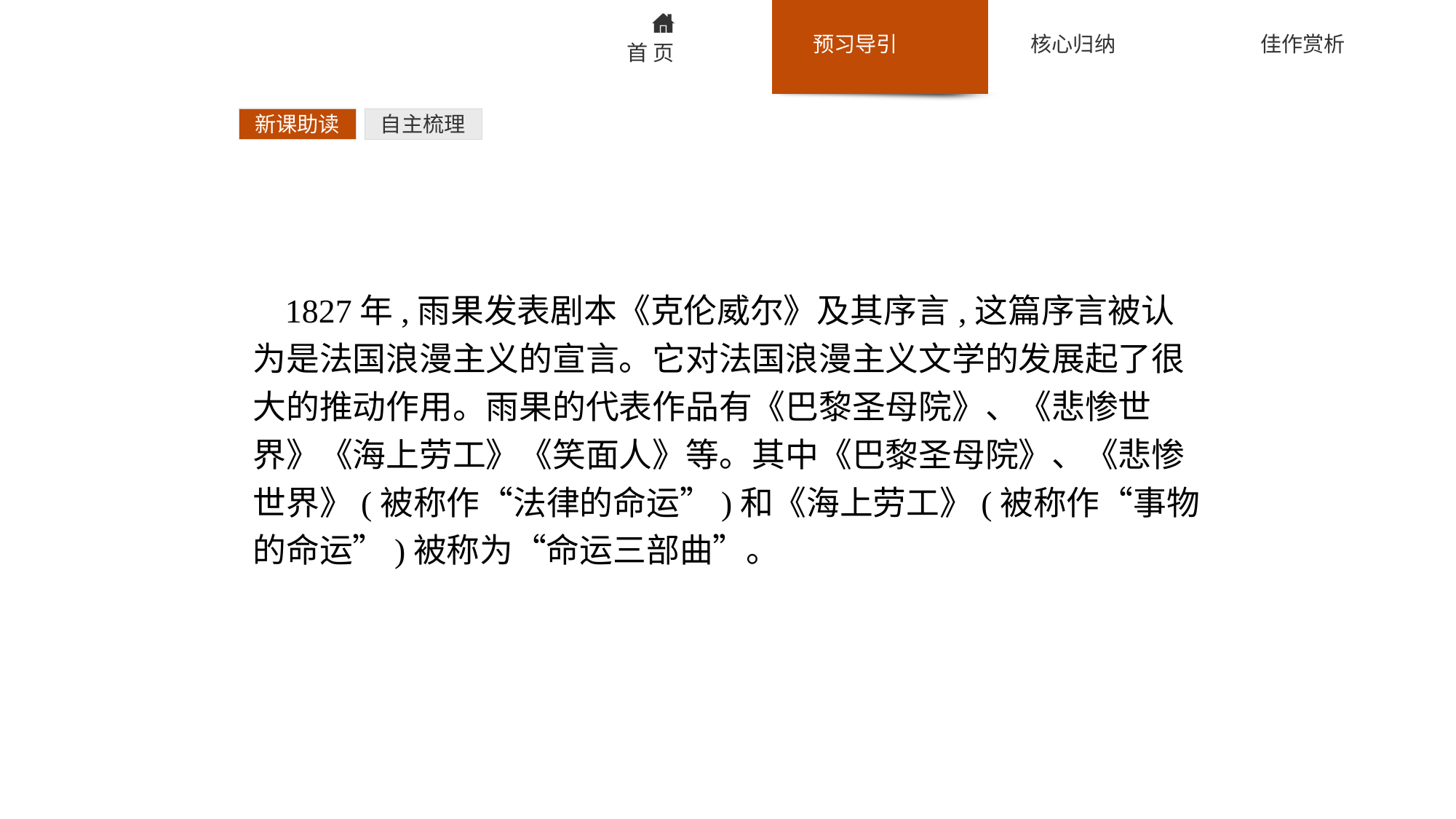

新课助读
自主梳理
1827年,雨果发表剧本《克伦威尔》及其序言,这篇序言被认为是法国浪漫主义的宣言。它对法国浪漫主义文学的发展起了很大的推动作用。雨果的代表作品有《巴黎圣母院》、《悲惨世界》《海上劳工》《笑面人》等。其中《巴黎圣母院》、《悲惨世界》(被称作“法律的命运”)和《海上劳工》(被称作“事物的命运”)被称为“命运三部曲”。